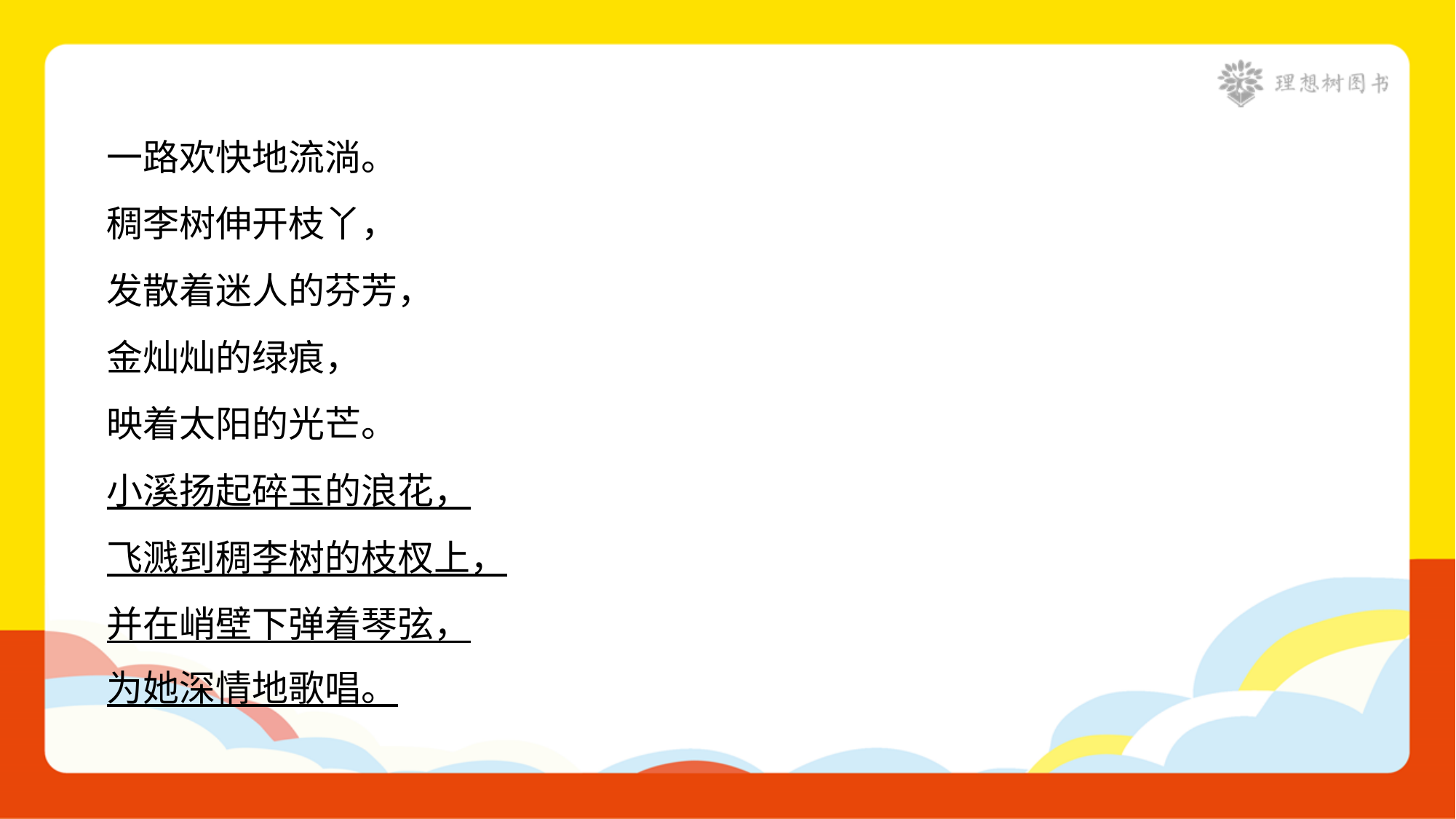

一路欢快地流淌。
稠李树伸开枝丫，
发散着迷人的芬芳，
金灿灿的绿痕，
映着太阳的光芒。
小溪扬起碎玉的浪花，
飞溅到稠李树的枝杈上，
并在峭壁下弹着琴弦，
为她深情地歌唱。